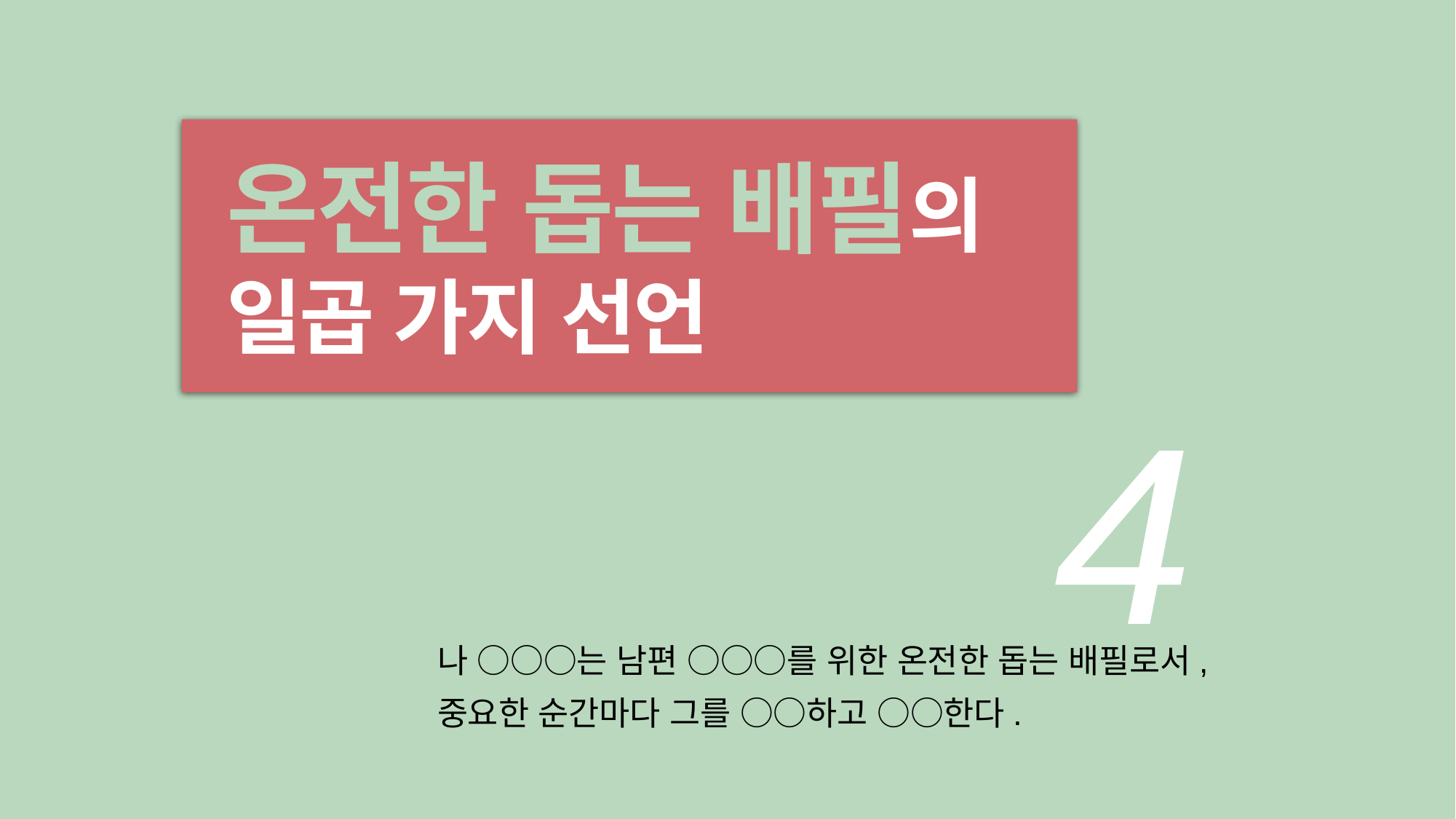

온전한 돕는 배필의 일곱 가지 선언

4
나 ○○○는 남편 ○○○를 위한 온전한 돕는 배필로서,
중요한 순간마다 그를 ○○하고 ○○한다.